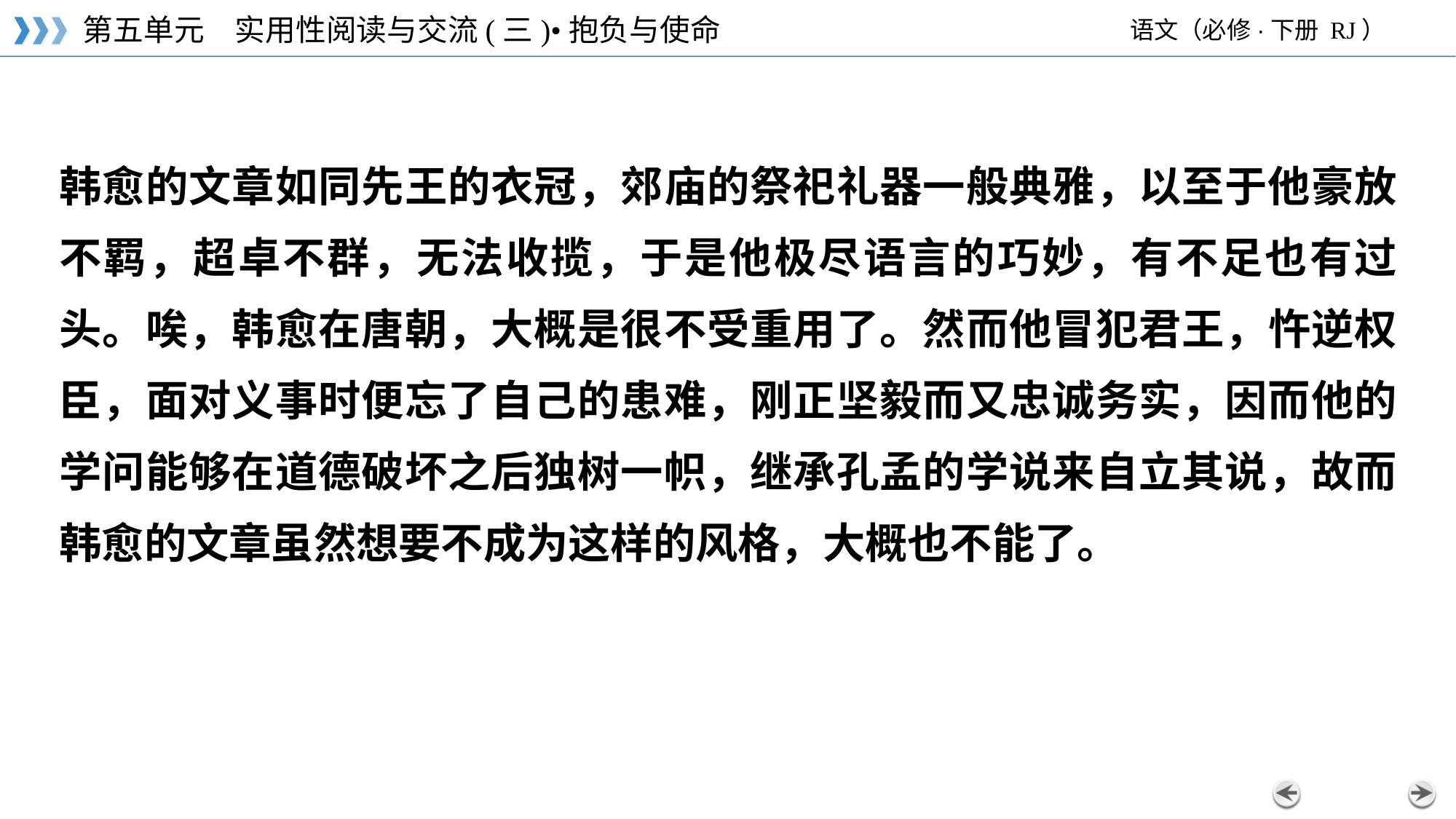

韩愈的文章如同先王的衣冠，郊庙的祭祀礼器一般典雅，以至于他豪放不羁，超卓不群，无法收揽，于是他极尽语言的巧妙，有不足也有过头。唉，韩愈在唐朝，大概是很不受重用了。然而他冒犯君王，忤逆权臣，面对义事时便忘了自己的患难，刚正坚毅而又忠诚务实，因而他的学问能够在道德破坏之后独树一帜，继承孔孟的学说来自立其说，故而韩愈的文章虽然想要不成为这样的风格，大概也不能了。